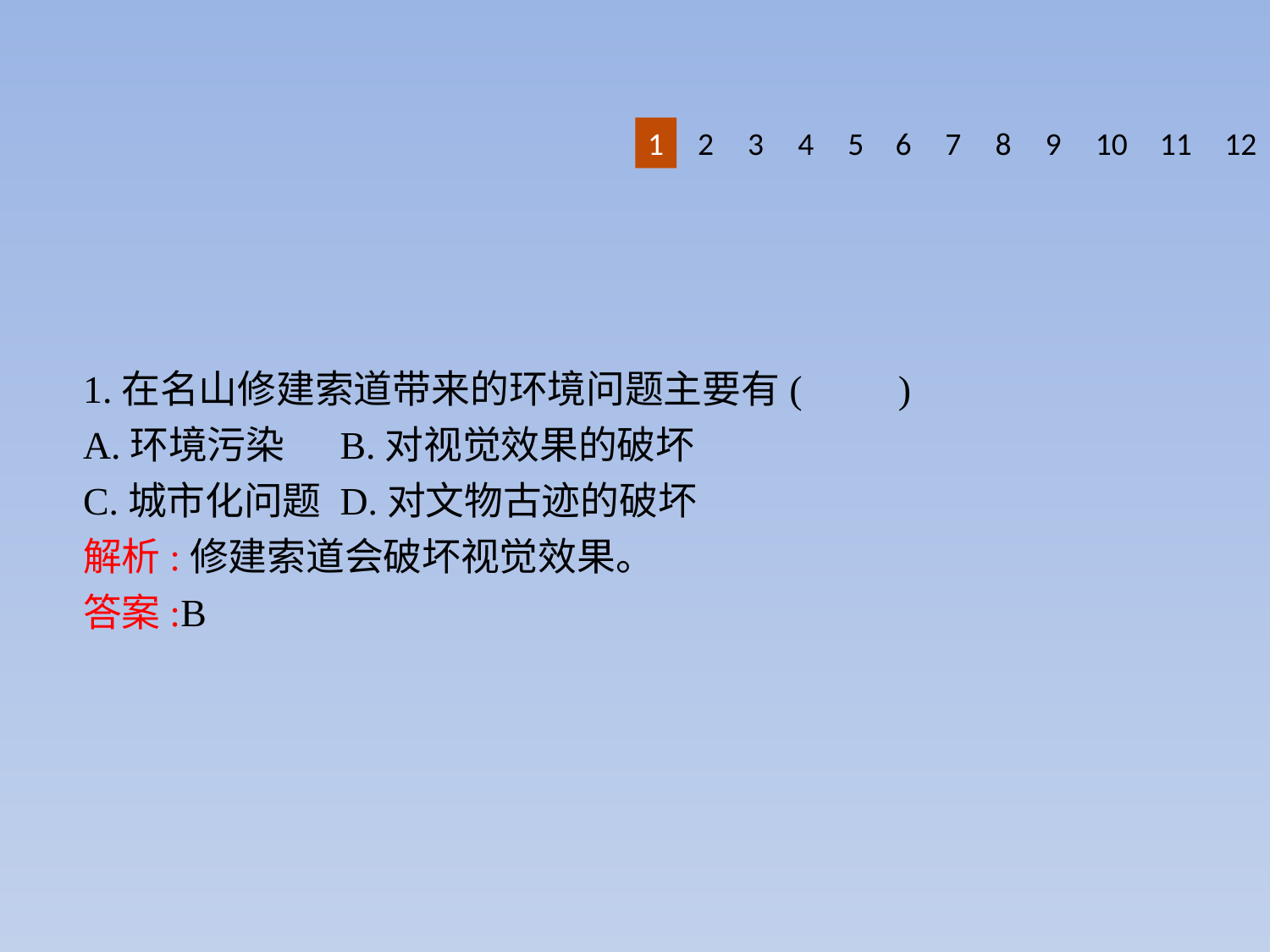

1
2
3
4
5
6
7
8
9
10
11
12
1.在名山修建索道带来的环境问题主要有(　　)
A.环境污染	B.对视觉效果的破坏
C.城市化问题	D.对文物古迹的破坏
解析:修建索道会破坏视觉效果。
答案:B